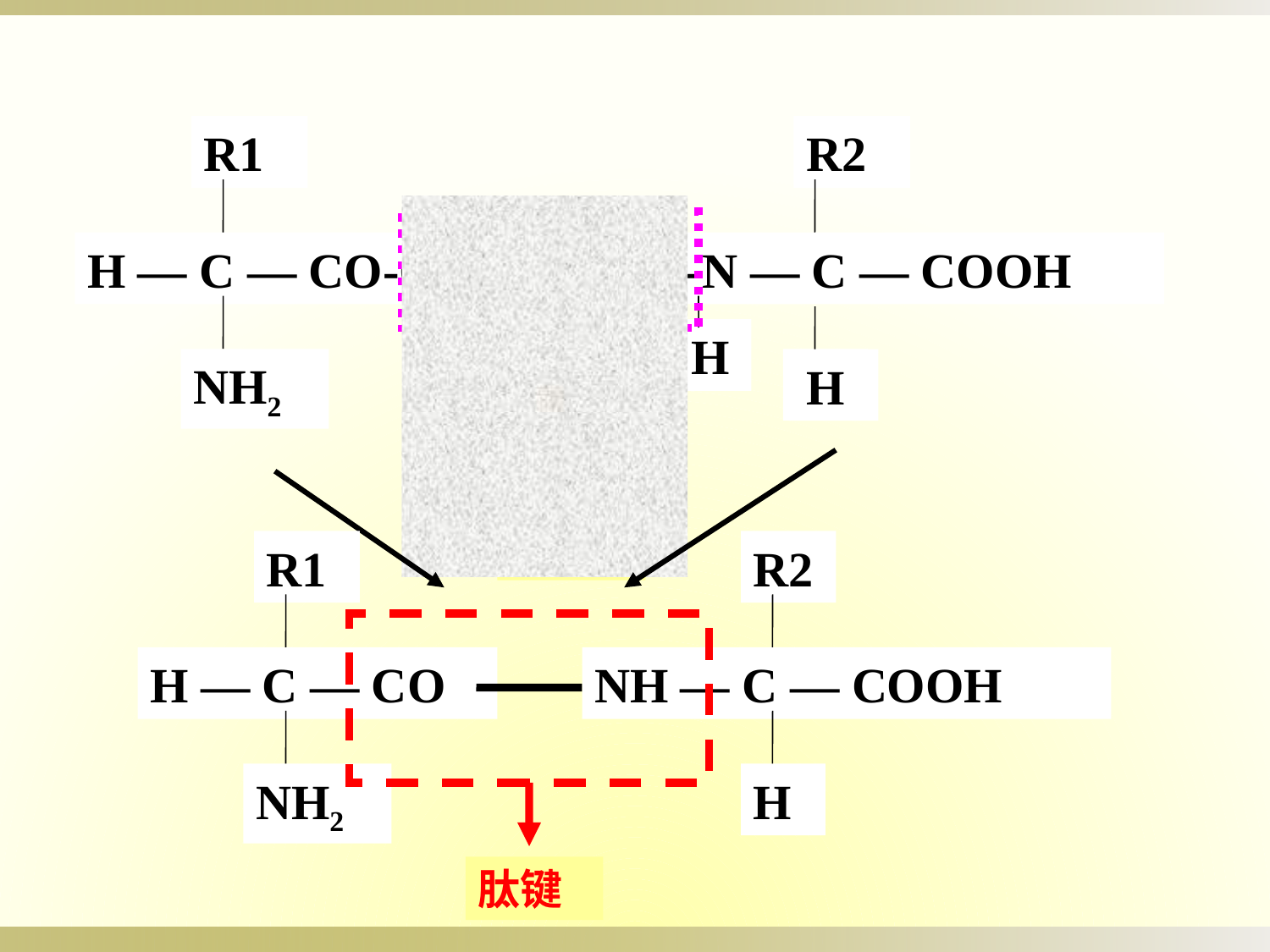

R1

H — C — CO-OH

NH2
R2

H-N — C — COOH

 H
H

H
H2O
R1
R2

H — C — CO
NH — C — COOH

NH2
H

肽键